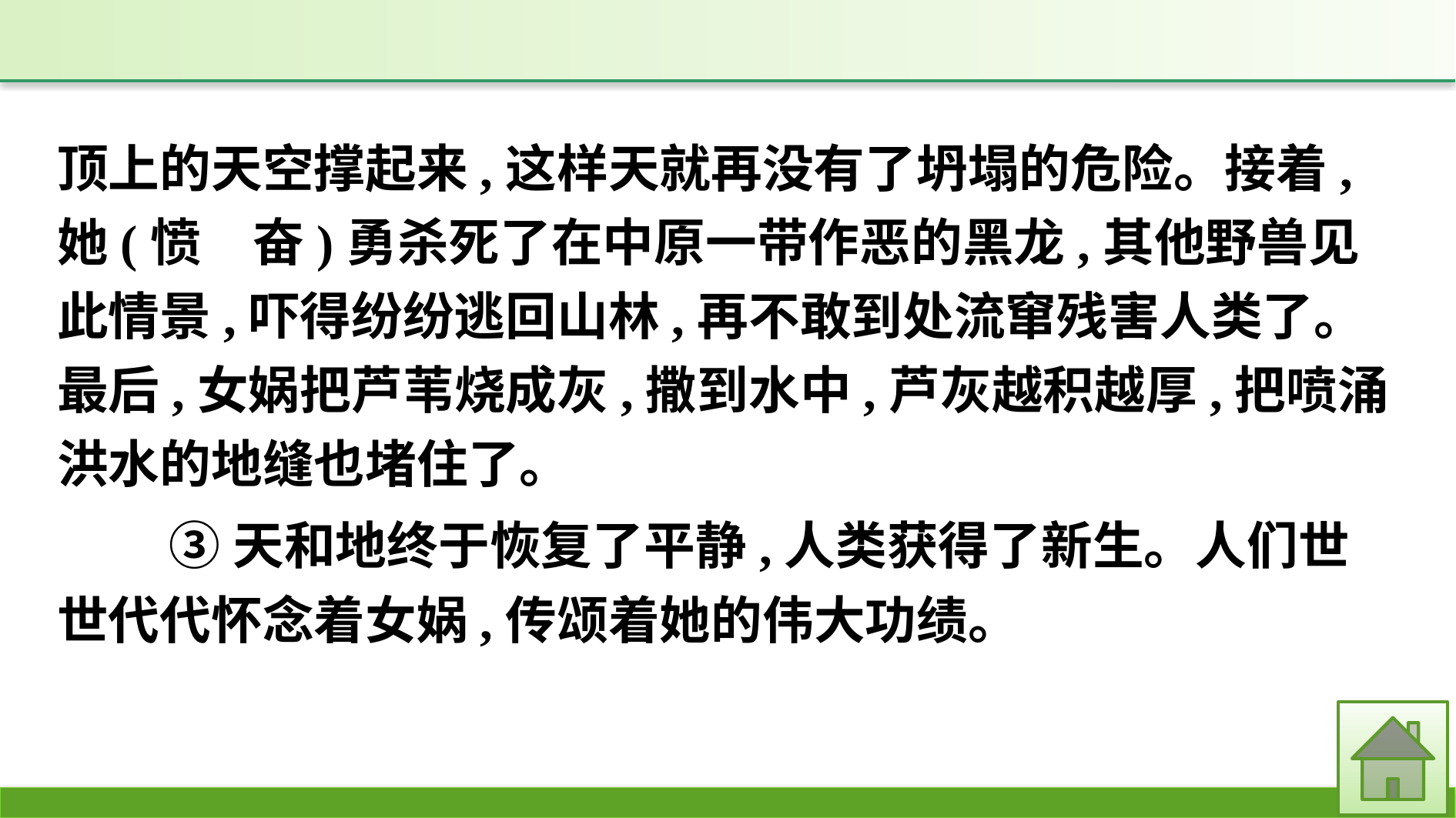

顶上的天空撑起来,这样天就再没有了坍塌的危险。接着,她(愤　奋)勇杀死了在中原一带作恶的黑龙,其他野兽见此情景,吓得纷纷逃回山林,再不敢到处流窜残害人类了。最后,女娲把芦苇烧成灰,撒到水中,芦灰越积越厚,把喷涌洪水的地缝也堵住了。
③天和地终于恢复了平静,人类获得了新生。人们世世代代怀念着女娲,传颂着她的伟大功绩。